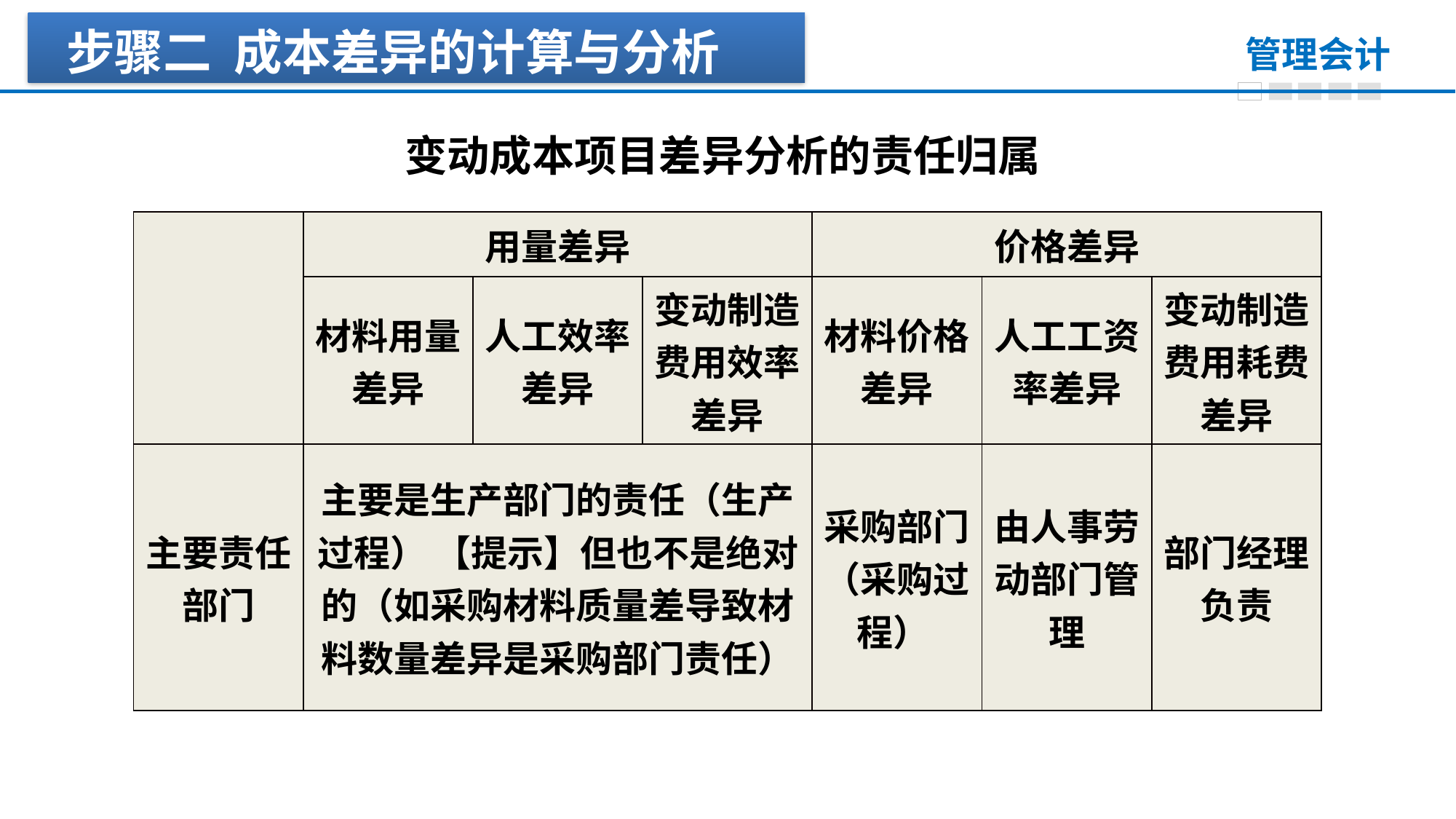

步骤二  成本差异的计算与分析
变动成本项目差异分析的责任归属
|  | 用量差异 |  |  | 价格差异 |  |  |
| --- | --- | --- | --- | --- | --- | --- |
|  | 材料用量差异 | 人工效率差异 | 变动制造费用效率差异 | 材料价格差异 | 人工工资率差异 | 变动制造费用耗费差异 |
| 主要责任部门 | 主要是生产部门的责任（生产过程） 【提示】但也不是绝对的（如采购材料质量差导致材料数量差异是采购部门责任） |  |  | 采购部门（采购过程） | 由人事劳动部门管理 | 部门经理负责 |